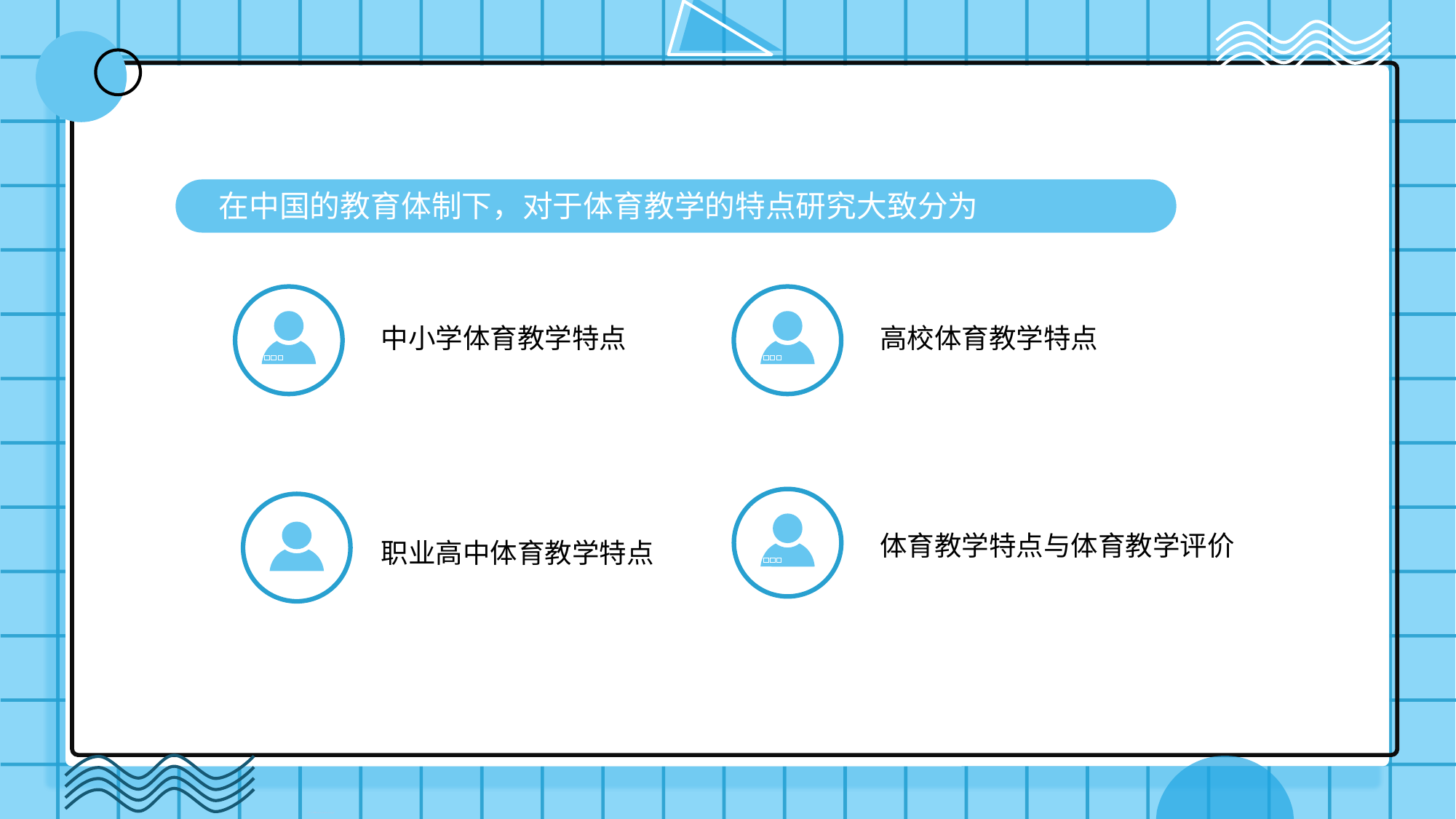

在中国的教育体制下，对于体育教学的特点研究大致分为

中小学体育教学特点
高校体育教学特点

体育教学特点与体育教学评价
职业高中体育教学特点
行业PPT模板http://www.1ppt.com/hangye/